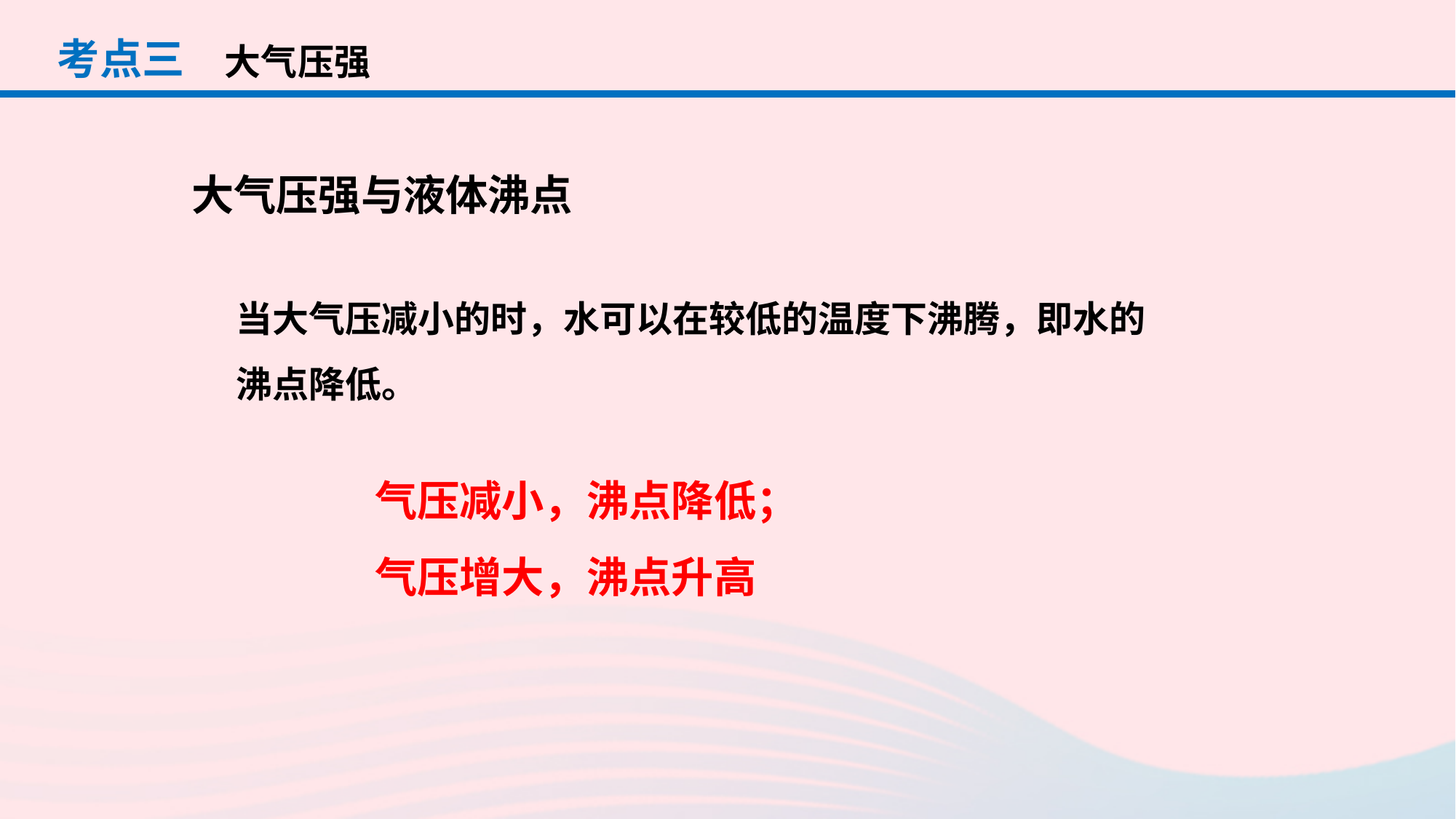

考点三
大气压强
大气压强与液体沸点
当大气压减小的时，水可以在较低的温度下沸腾，即水的沸点降低。
气压减小，沸点降低；
气压增大，沸点升高